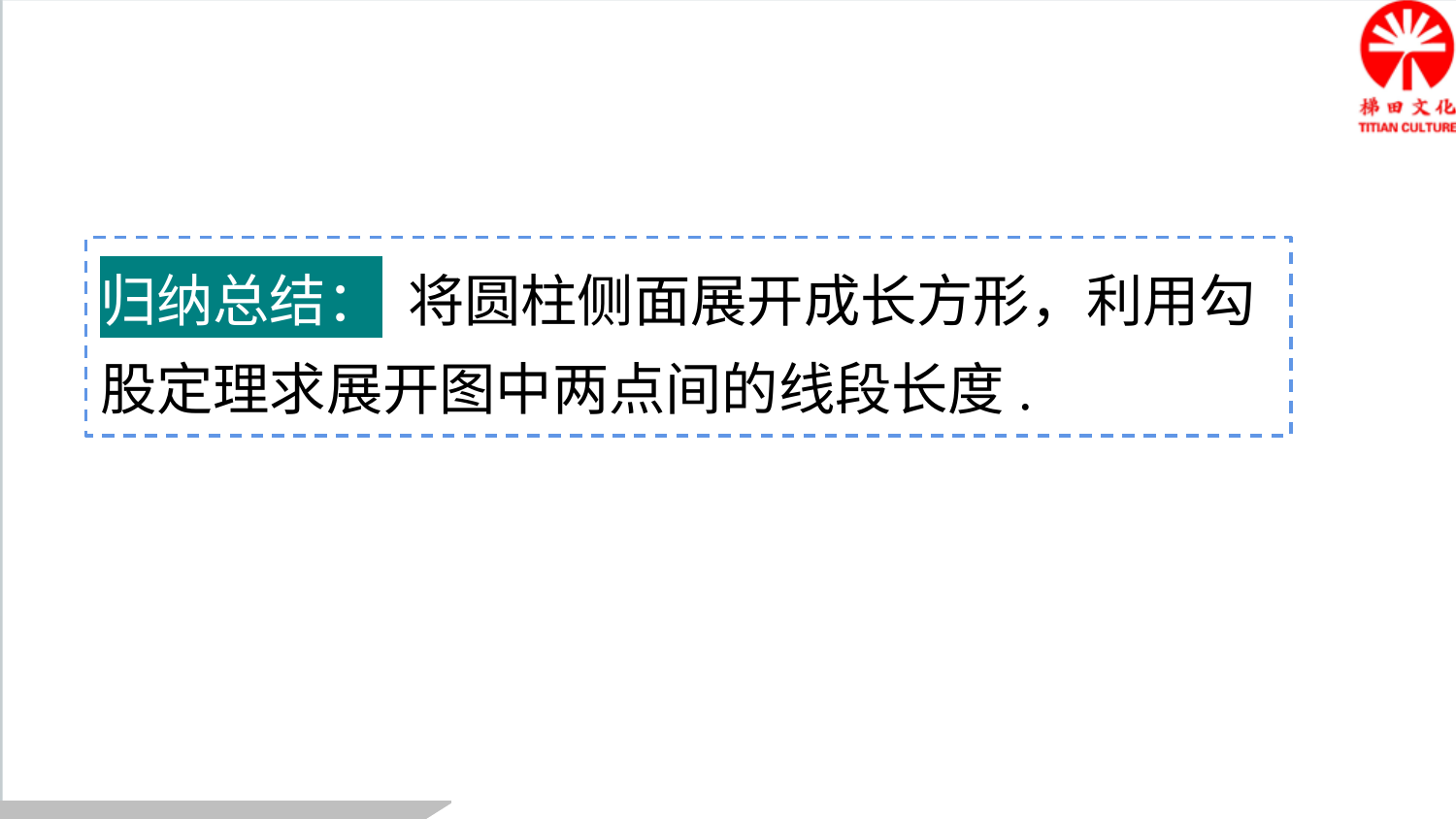

归纳总结：  将圆柱侧面展开成长方形，利用勾股定理求展开图中两点间的线段长度.